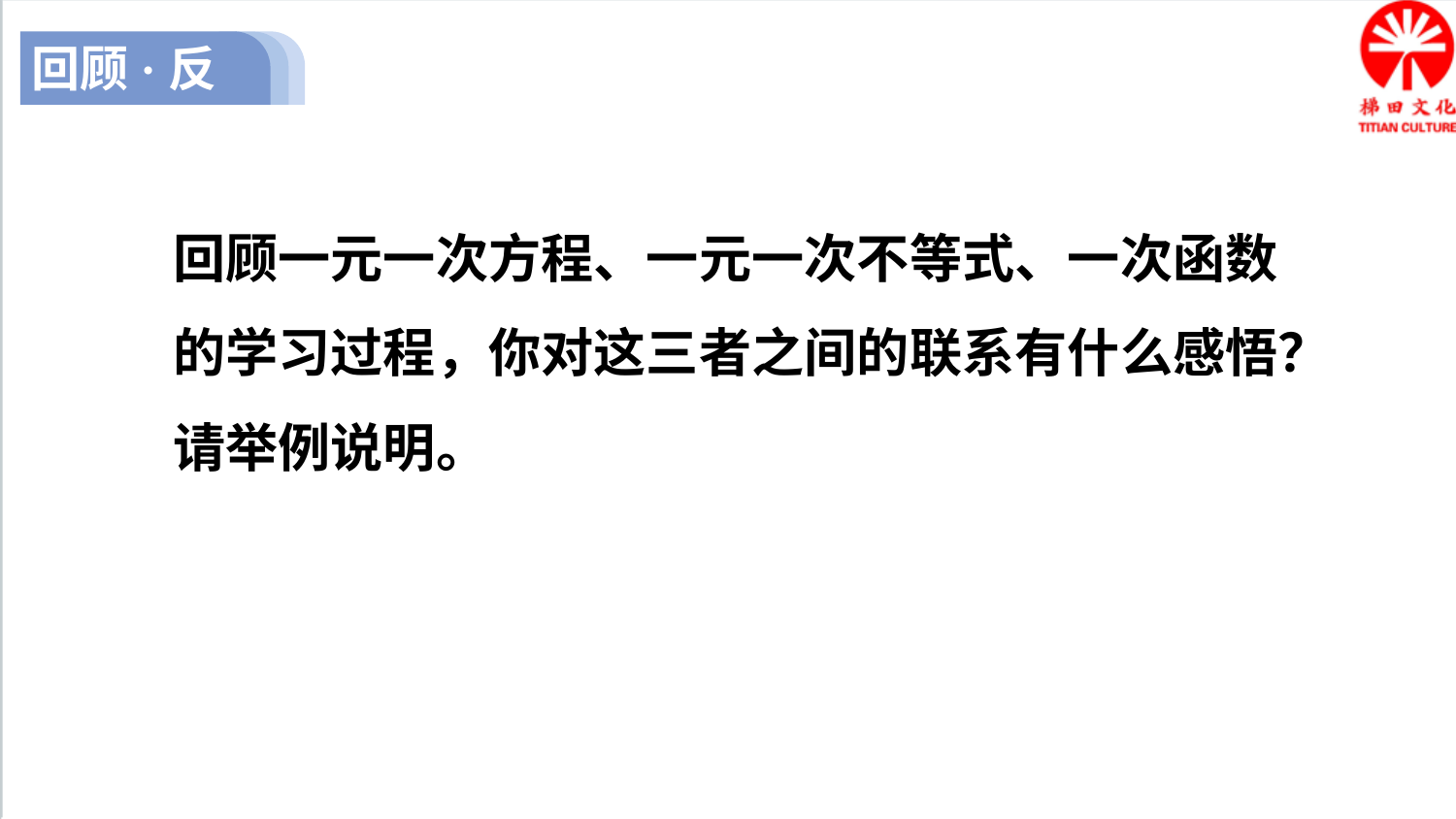

回顾·反思

回顾一元一次方程、一元一次不等式、一次函数的学习过程，你对这三者之间的联系有什么感悟？请举例说明。